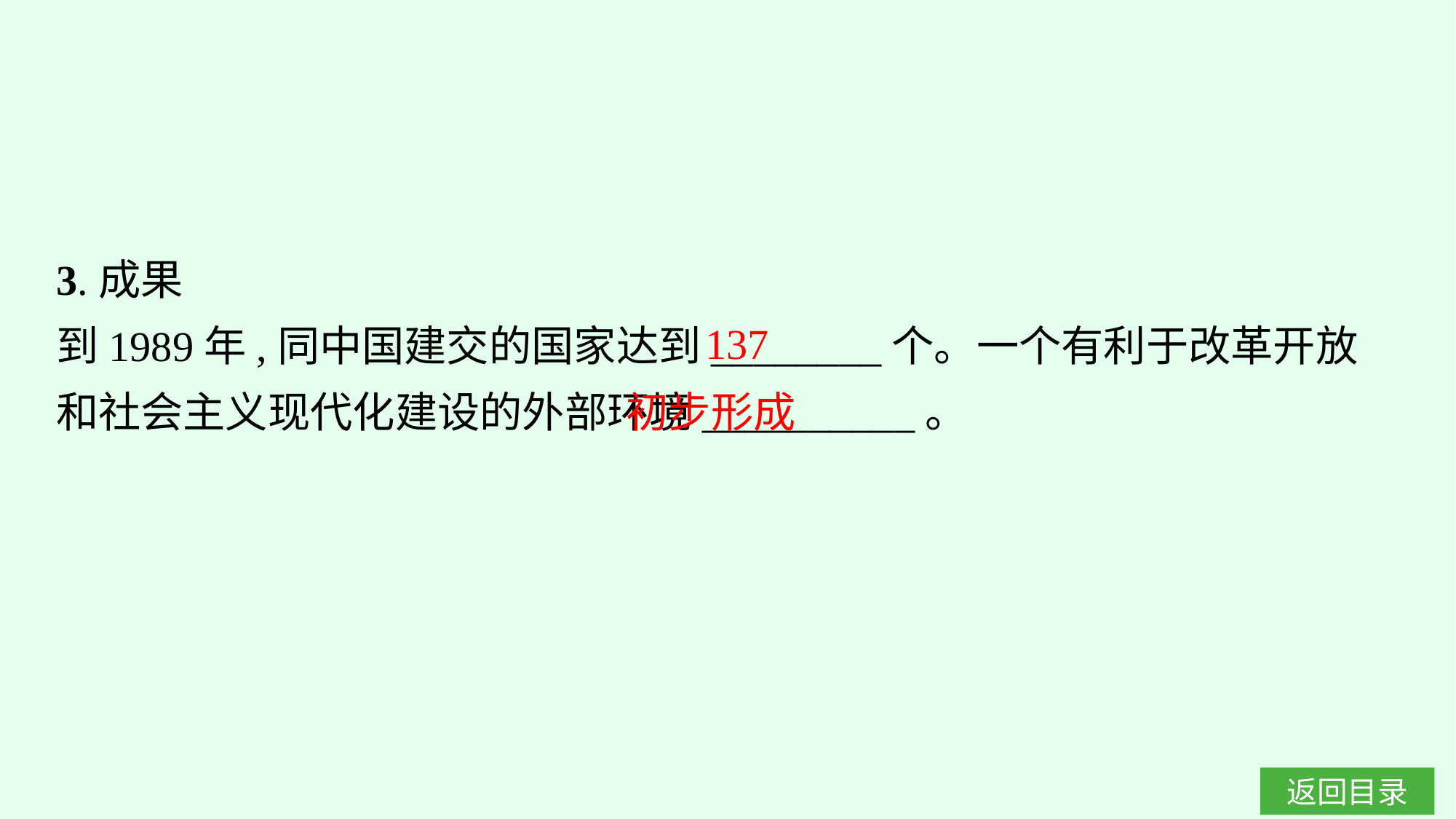

3.成果
到1989年,同中国建交的国家达到________个。一个有利于改革开放和社会主义现代化建设的外部环境__________。
137
初步形成